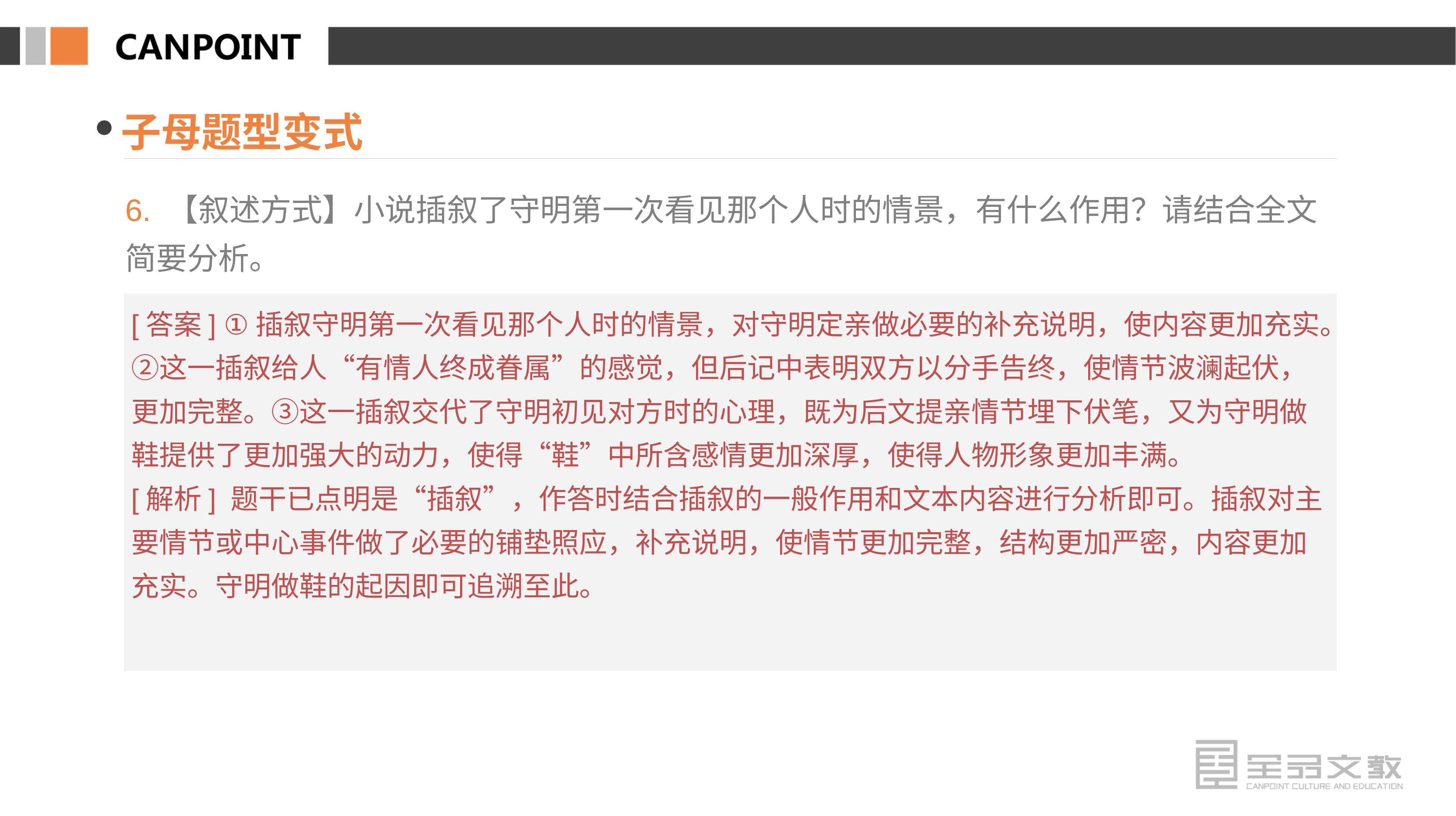

子母题型变式

6. 【叙述方式】小说插叙了守明第一次看见那个人时的情景，有什么作用？请结合全文简要分析。

[答案] ①插叙守明第一次看见那个人时的情景，对守明定亲做必要的补充说明，使内容更加充实。②这一插叙给人“有情人终成眷属”的感觉，但后记中表明双方以分手告终，使情节波澜起伏，更加完整。③这一插叙交代了守明初见对方时的心理，既为后文提亲情节埋下伏笔，又为守明做鞋提供了更加强大的动力，使得“鞋”中所含感情更加深厚，使得人物形象更加丰满。
[解析] 题干已点明是“插叙”，作答时结合插叙的一般作用和文本内容进行分析即可。插叙对主要情节或中心事件做了必要的铺垫照应，补充说明，使情节更加完整，结构更加严密，内容更加充实。守明做鞋的起因即可追溯至此。